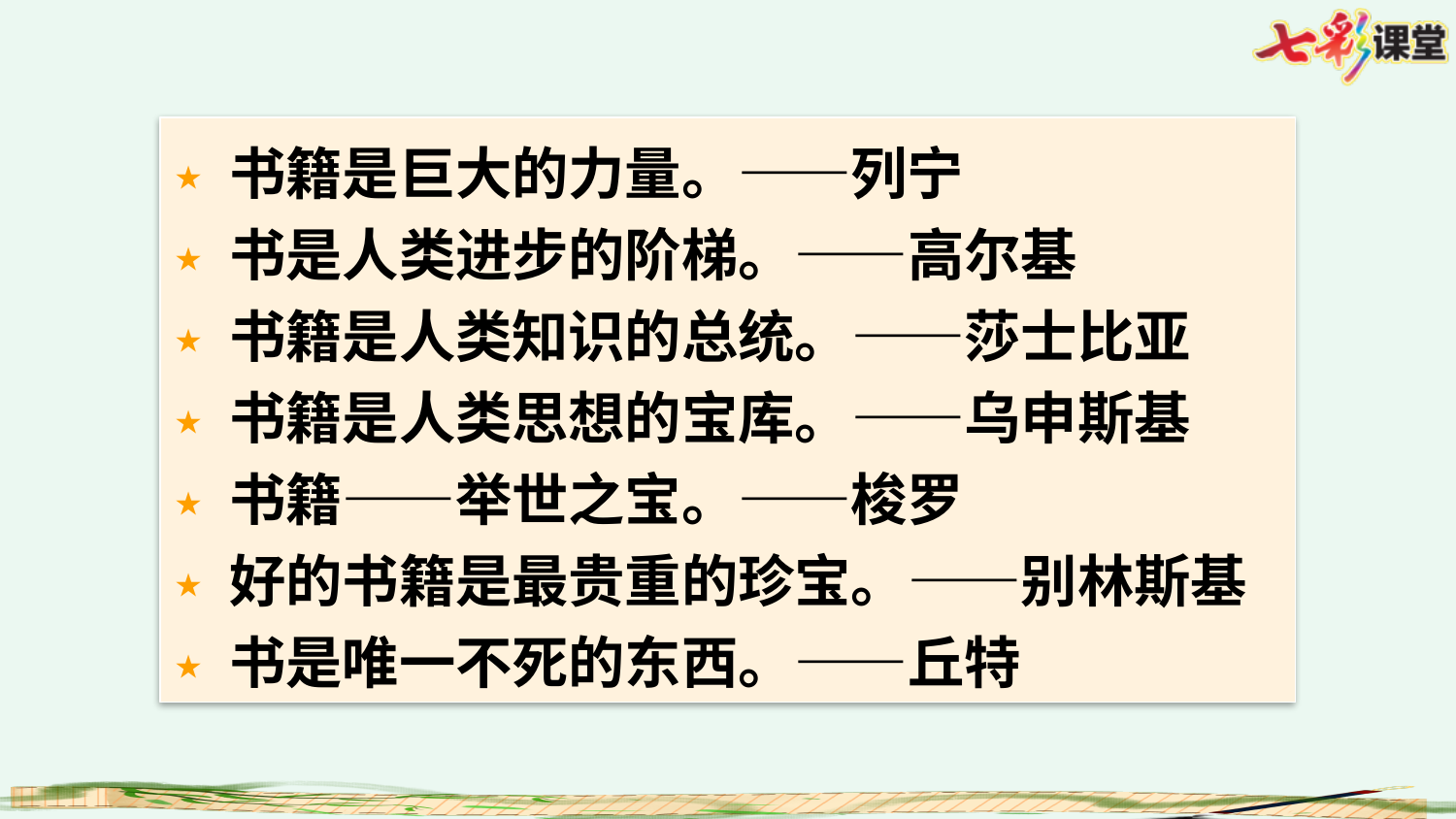

书籍是巨大的力量。——列宁
书是人类进步的阶梯。——高尔基
书籍是人类知识的总统。——莎士比亚
书籍是人类思想的宝库。——乌申斯基
书籍——举世之宝。——梭罗
好的书籍是最贵重的珍宝。——别林斯基
书是唯一不死的东西。——丘特